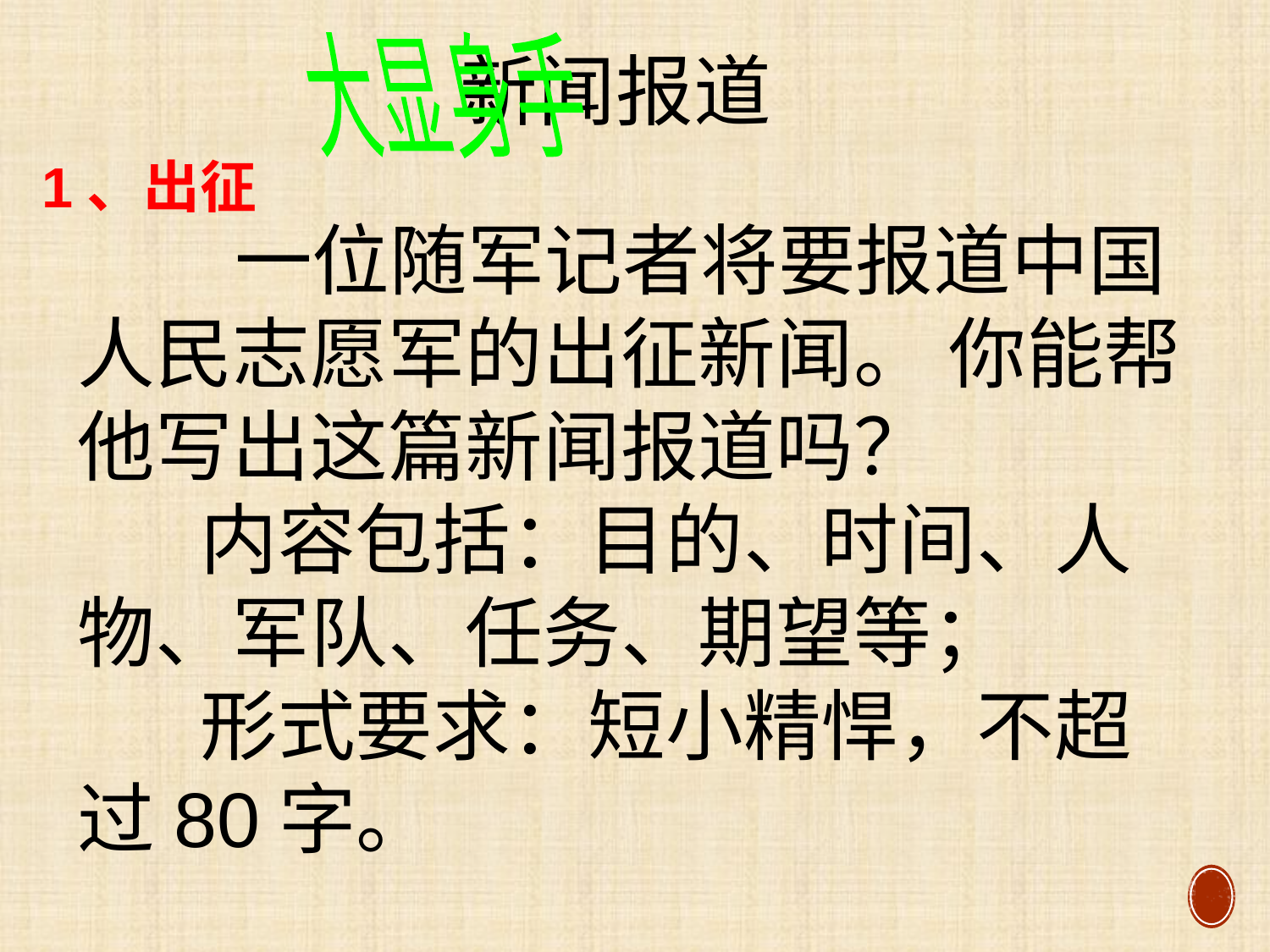

新闻报道

        一位随军记者将要报道中国人民志愿军的出征新闻。 你能帮他写出这篇新闻报道吗？
      内容包括：目的、时间、人物、军队、任务、期望等；
      形式要求：短小精悍，不超过80字。
大显身手
1、出征